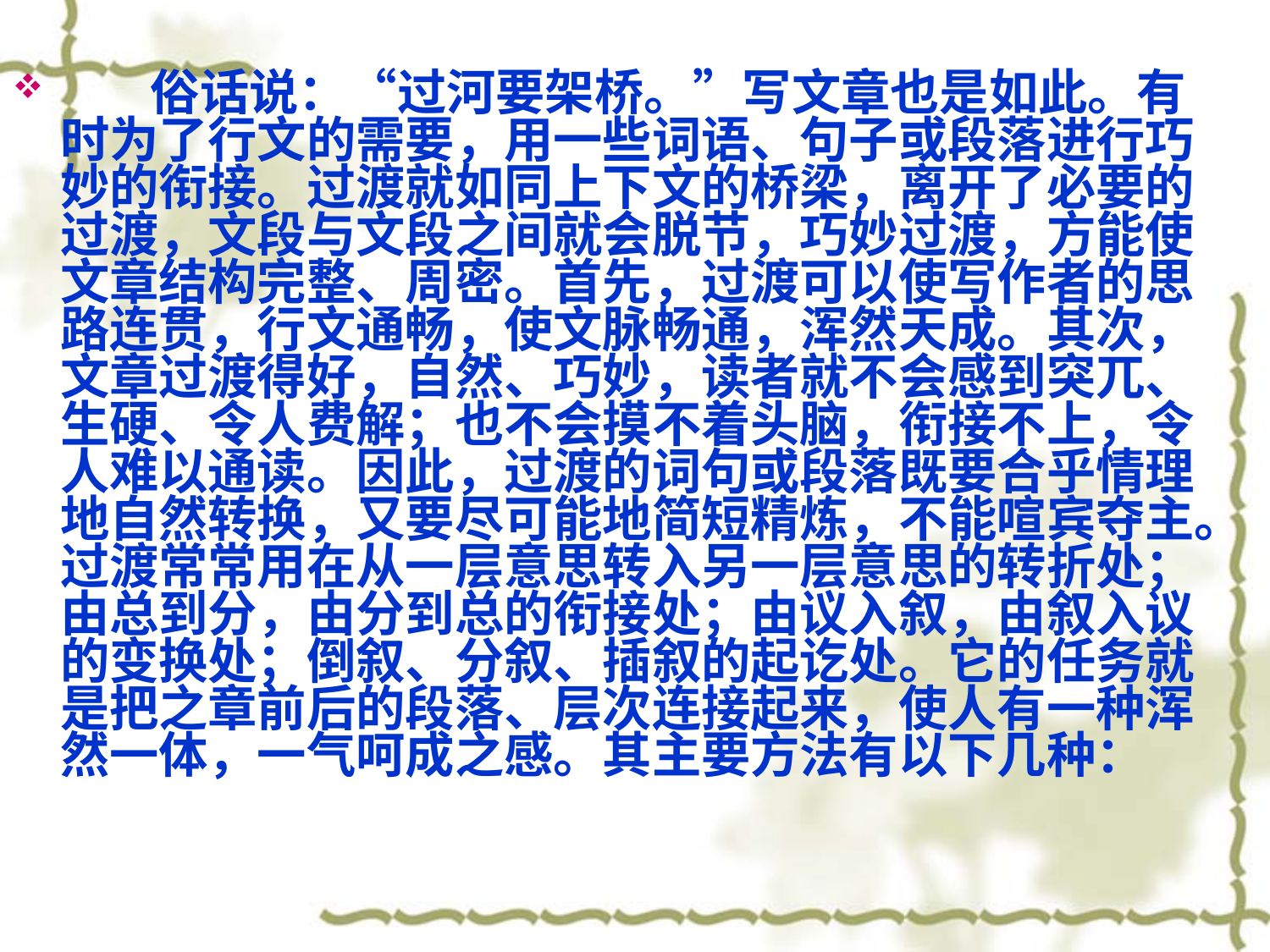

俗话说：“过河要架桥。”写文章也是如此。有时为了行文的需要，用一些词语、句子或段落进行巧妙的衔接。过渡就如同上下文的桥梁，离开了必要的过渡，文段与文段之间就会脱节，巧妙过渡，方能使文章结构完整、周密。首先，过渡可以使写作者的思路连贯，行文通畅，使文脉畅通，浑然天成。其次，文章过渡得好，自然、巧妙，读者就不会感到突兀、生硬、令人费解；也不会摸不着头脑，衔接不上，令人难以通读。因此，过渡的词句或段落既要合乎情理地自然转换，又要尽可能地简短精炼，不能喧宾夺主。过渡常常用在从一层意思转入另一层意思的转折处；由总到分，由分到总的衔接处；由议入叙，由叙入议的变换处；倒叙、分叙、插叙的起讫处。它的任务就是把之章前后的段落、层次连接起来，使人有一种浑然一体，一气呵成之感。其主要方法有以下几种：
98